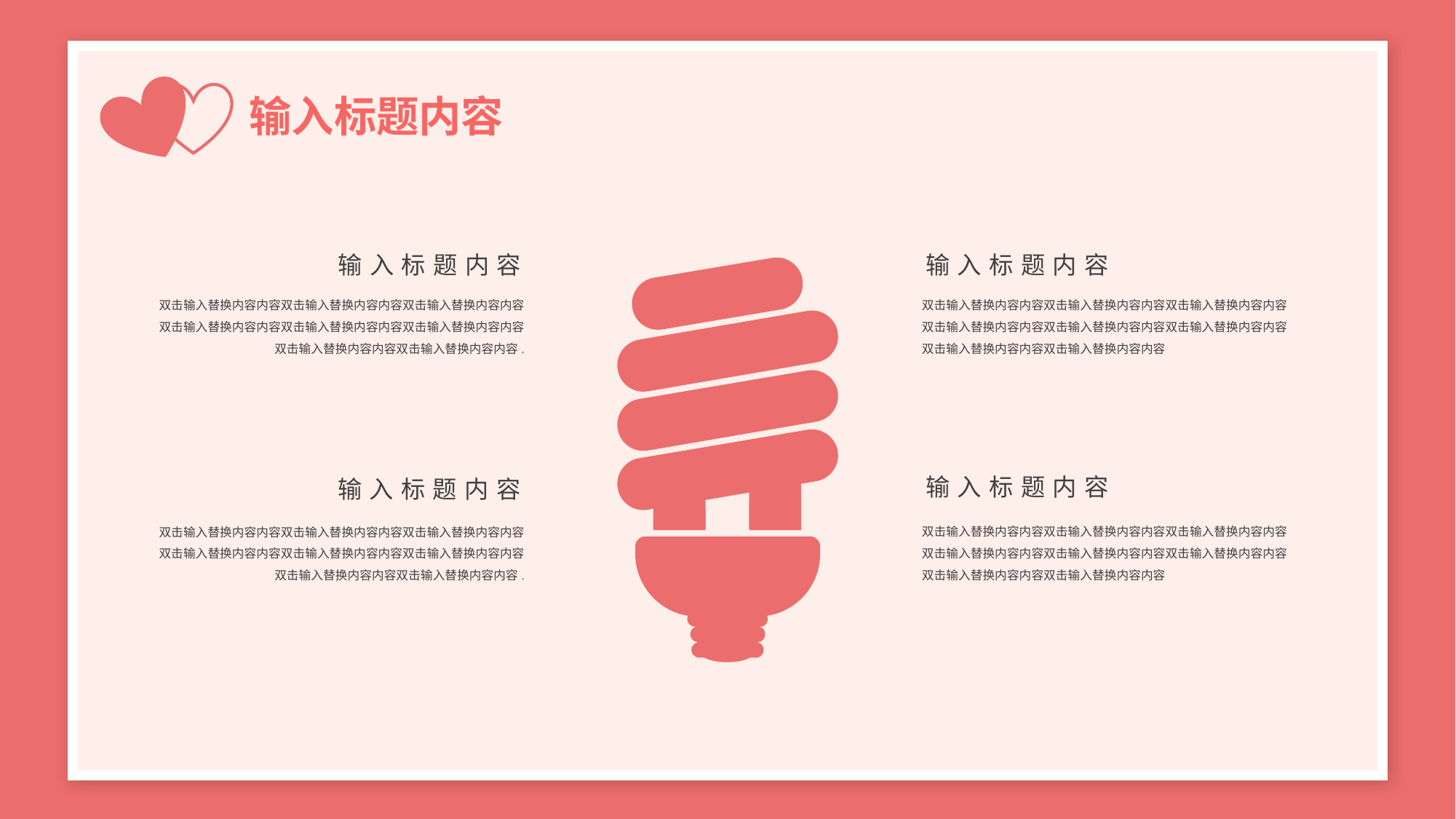

输入标题内容

输入标题内容
输入标题内容

双击输入替换内容内容双击输入替换内容内容双击输入替换内容内容双击输入替换内容内容双击输入替换内容内容双击输入替换内容内容双击输入替换内容内容双击输入替换内容内容
双击输入替换内容内容双击输入替换内容内容双击输入替换内容内容双击输入替换内容内容双击输入替换内容内容双击输入替换内容内容双击输入替换内容内容双击输入替换内容内容.
输入标题内容

输入标题内容
双击输入替换内容内容双击输入替换内容内容双击输入替换内容内容双击输入替换内容内容双击输入替换内容内容双击输入替换内容内容双击输入替换内容内容双击输入替换内容内容
双击输入替换内容内容双击输入替换内容内容双击输入替换内容内容双击输入替换内容内容双击输入替换内容内容双击输入替换内容内容双击输入替换内容内容双击输入替换内容内容.
节日PPT模板 http://www.1ppt.com/jieri/